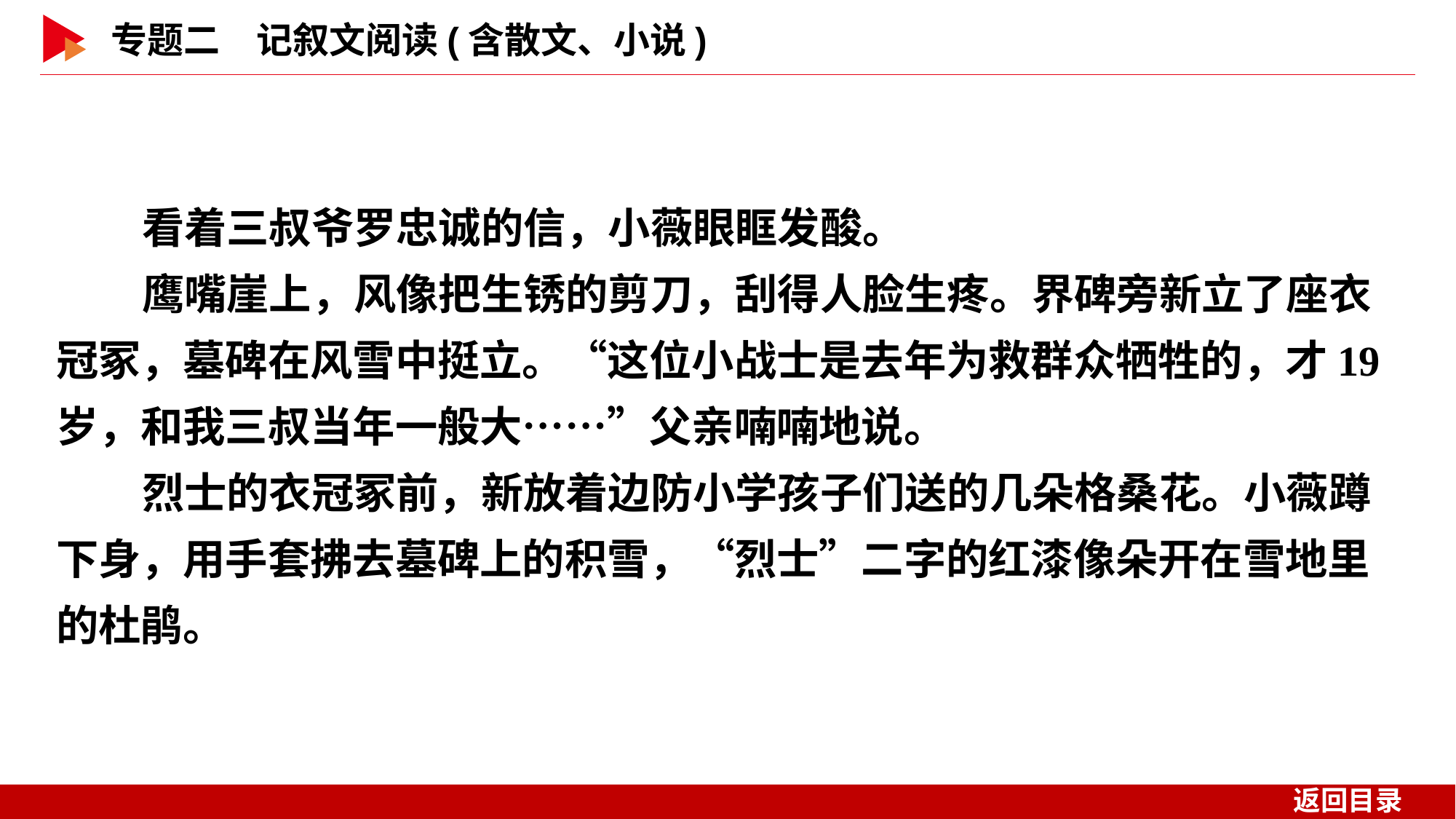

看着三叔爷罗忠诚的信，小薇眼眶发酸。
鹰嘴崖上，风像把生锈的剪刀，刮得人脸生疼。界碑旁新立了座衣冠冢，墓碑在风雪中挺立。“这位小战士是去年为救群众牺牲的，才19岁，和我三叔当年一般大……”父亲喃喃地说。
烈士的衣冠冢前，新放着边防小学孩子们送的几朵格桑花。小薇蹲下身，用手套拂去墓碑上的积雪，“烈士”二字的红漆像朵开在雪地里的杜鹃。